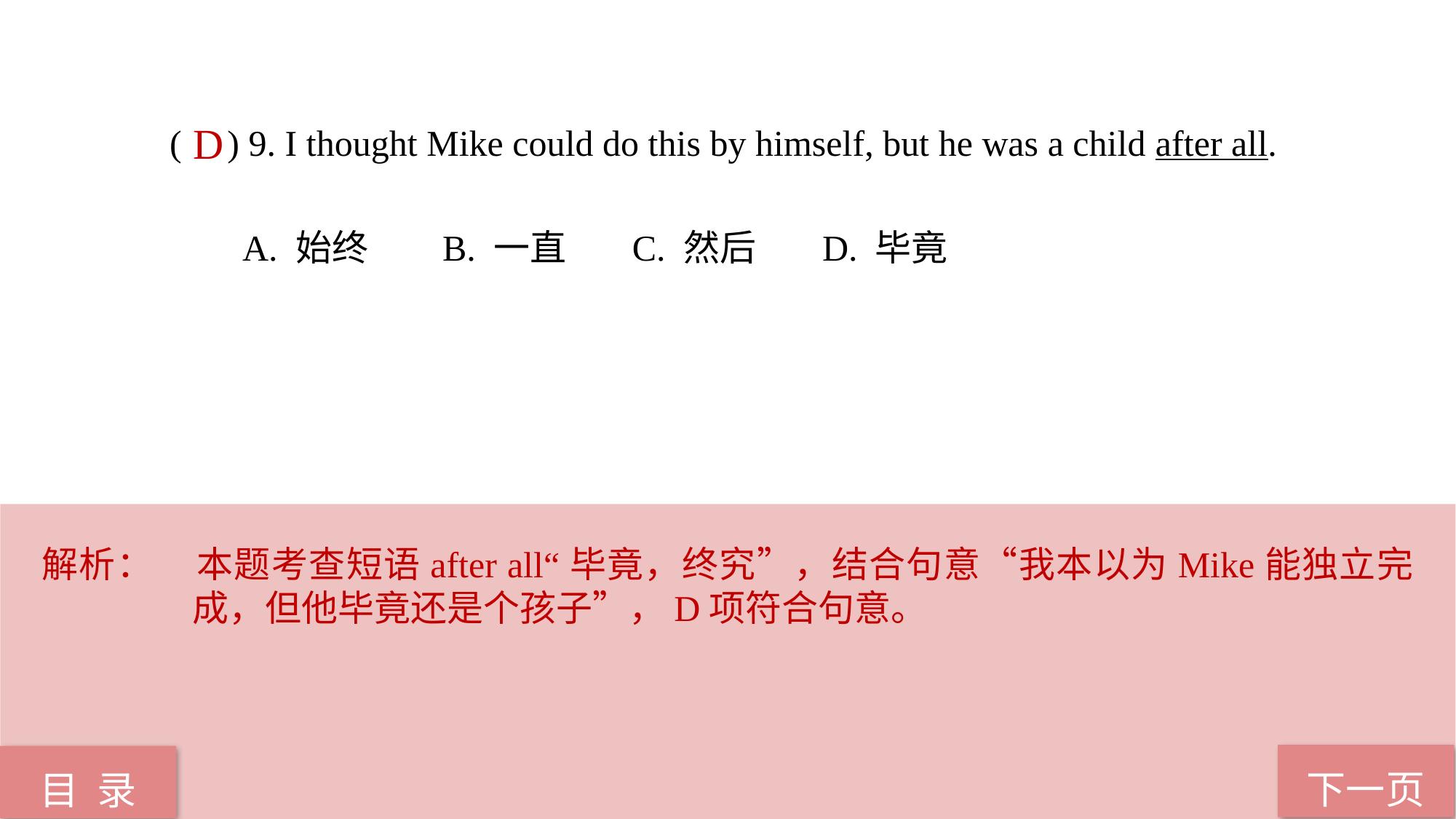

(     ) 9. I thought Mike could do this by himself, but he was a child after all.

        A. 始终        B. 一直       C. 然后       D. 毕竟
D
解析：	本题考查短语after all“毕竟，终究”，结合句意“我本以为Mike能独立完成，但他毕竟还是个孩子”，D项符合句意。